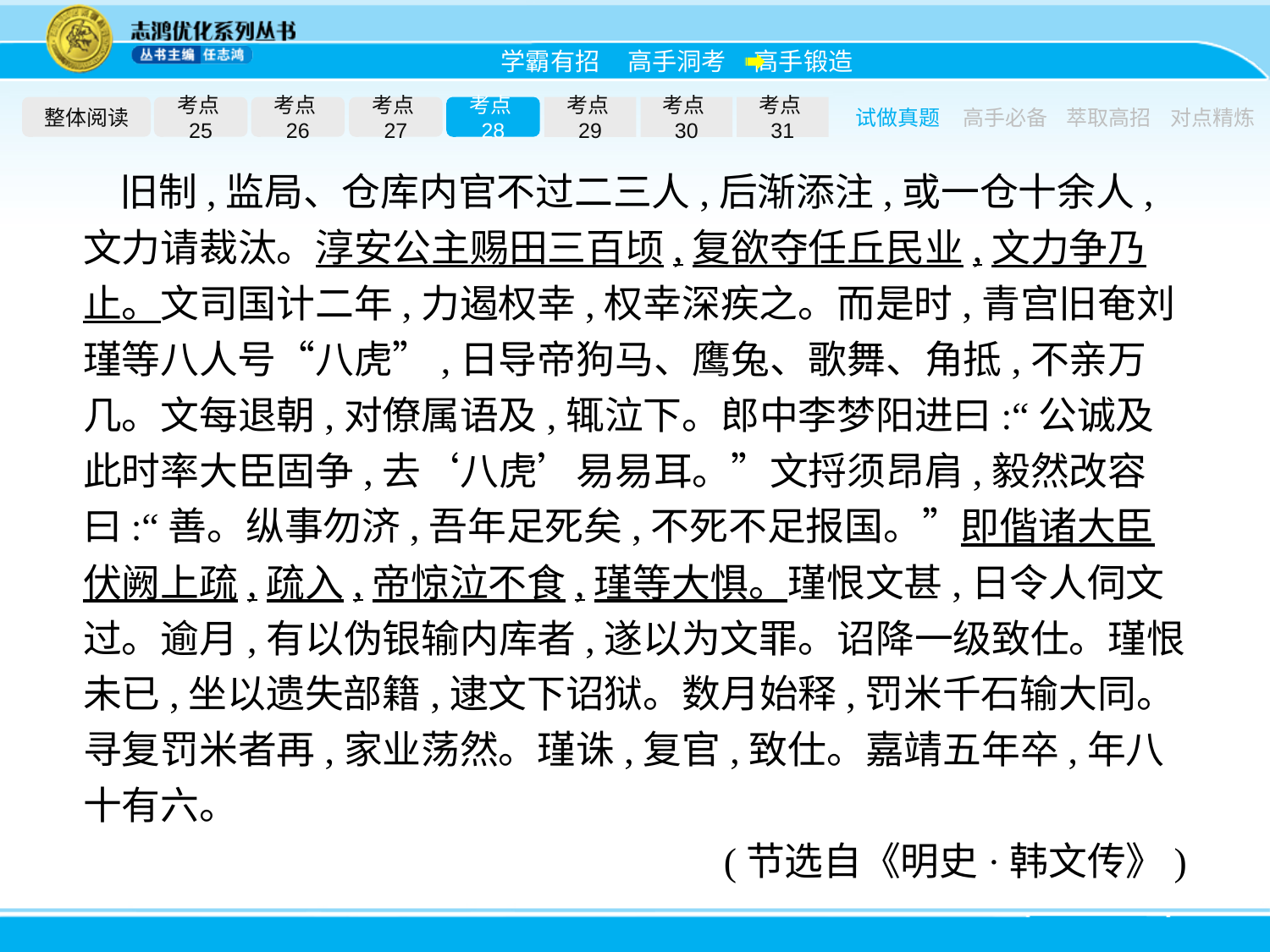

整体阅读
考点25
考点26
考点27
考点28
考点29
考点30
考点31
试做真题
高手必备
萃取高招
对点精炼
旧制,监局、仓库内官不过二三人,后渐添注,或一仓十余人,文力请裁汰。淳安公主赐田三百顷,复欲夺任丘民业,文力争乃止。文司国计二年,力遏权幸,权幸深疾之。而是时,青宫旧奄刘瑾等八人号“八虎”,日导帝狗马、鹰兔、歌舞、角抵,不亲万几。文每退朝,对僚属语及,辄泣下。郎中李梦阳进曰:“公诚及此时率大臣固争,去‘八虎’易易耳。”文捋须昂肩,毅然改容曰:“善。纵事勿济,吾年足死矣,不死不足报国。”即偕诸大臣伏阙上疏,疏入,帝惊泣不食,瑾等大惧。瑾恨文甚,日令人伺文过。逾月,有以伪银输内库者,遂以为文罪。诏降一级致仕。瑾恨未已,坐以遗失部籍,逮文下诏狱。数月始释,罚米千石输大同。寻复罚米者再,家业荡然。瑾诛,复官,致仕。嘉靖五年卒,年八十有六。
(节选自《明史·韩文传》)